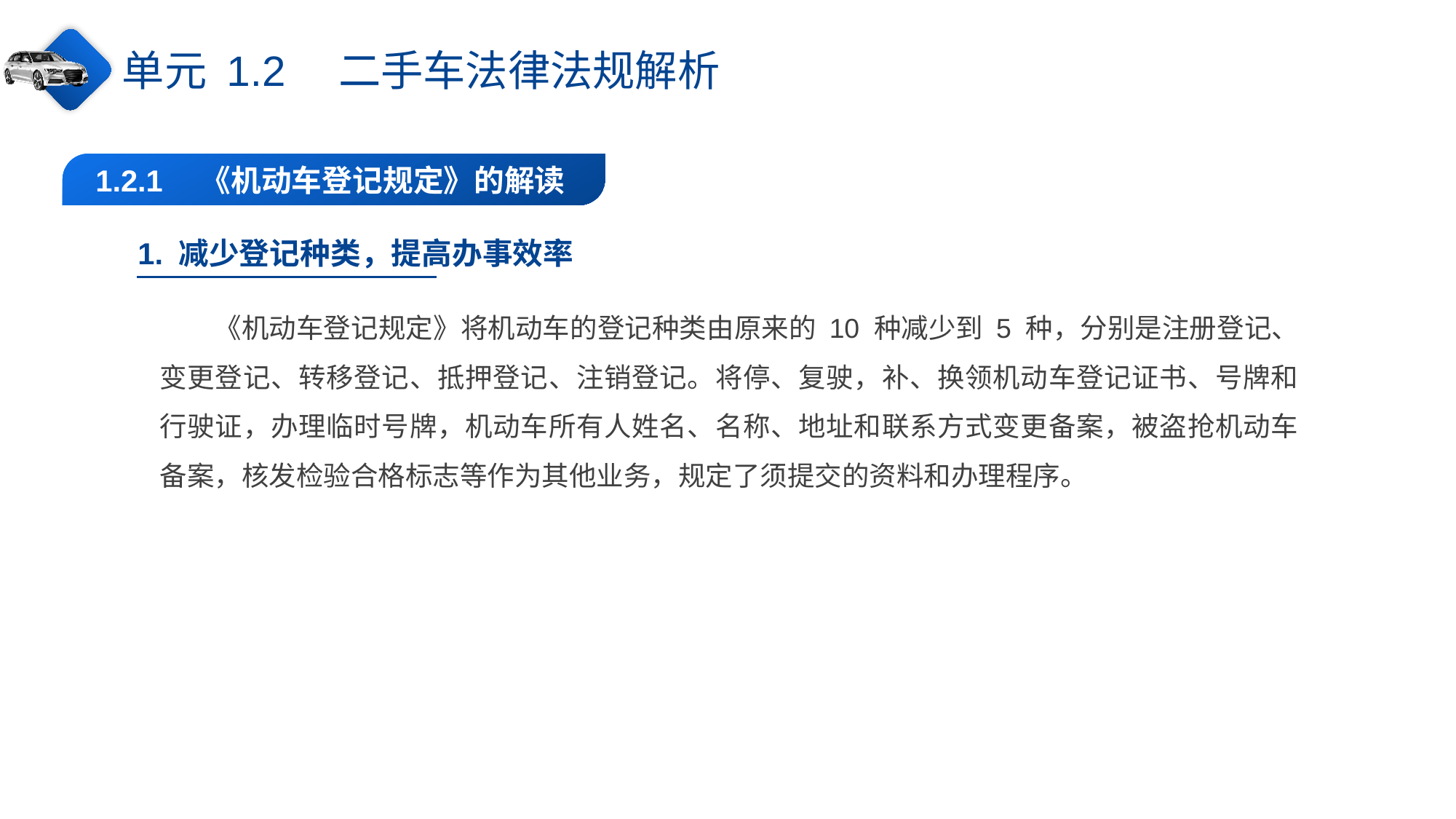

单元 1.2　二手车法律法规解析
1.2.1　《机动车登记规定》的解读
1. 减少登记种类，提高办事效率
《机动车登记规定》将机动车的登记种类由原来的 10 种减少到 5 种，分别是注册登记、变更登记、转移登记、抵押登记、注销登记。将停、复驶，补、换领机动车登记证书、号牌和行驶证，办理临时号牌，机动车所有人姓名、名称、地址和联系方式变更备案，被盗抢机动车备案，核发检验合格标志等作为其他业务，规定了须提交的资料和办理程序。